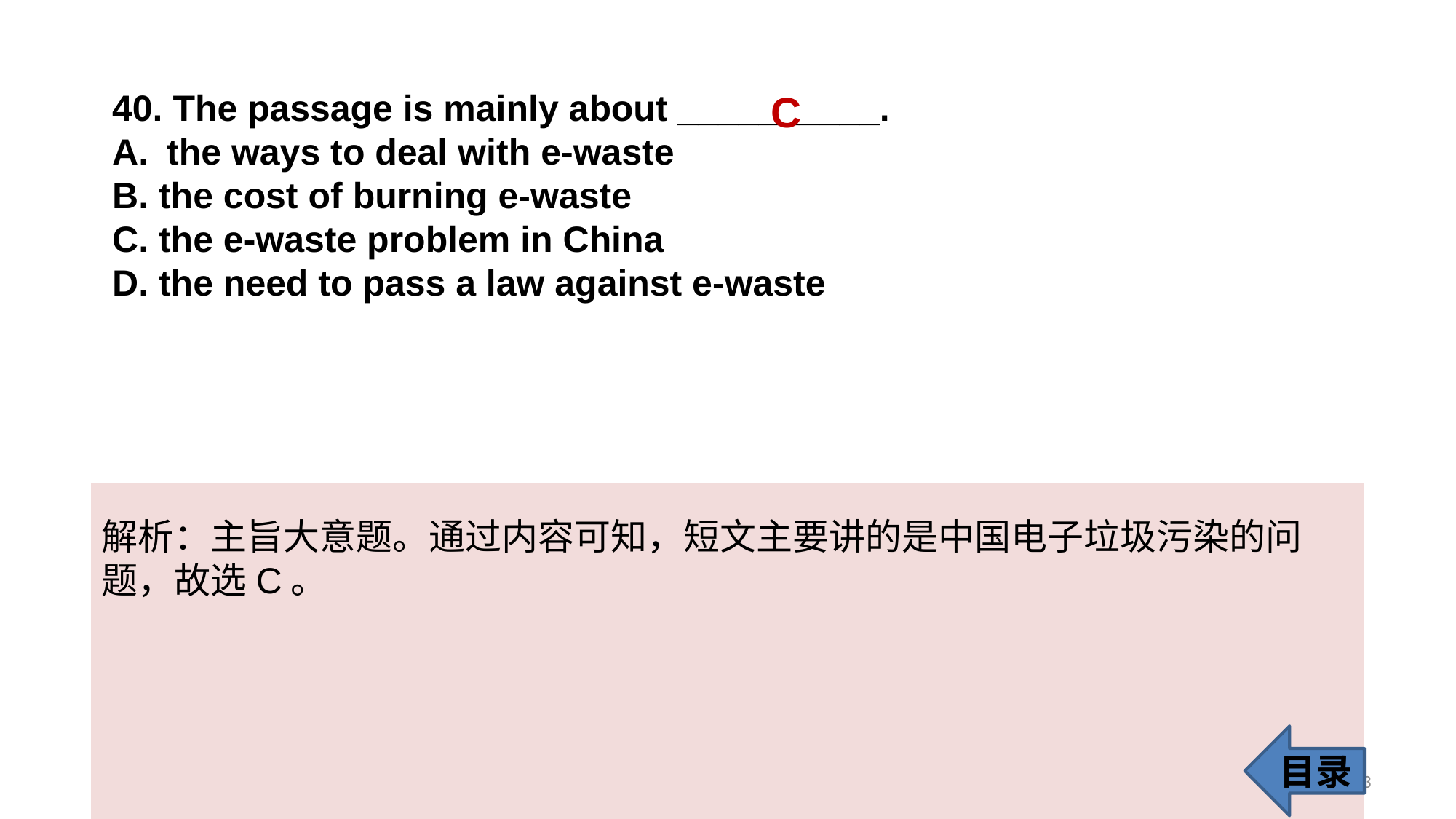

40. The passage is mainly about __________.
the ways to deal with e-waste
B. the cost of burning e-waste
C. the e-waste problem in China
D. the need to pass a law against e-waste
C

解析：主旨大意题。通过内容可知，短文主要讲的是中国电子垃圾污染的问
题，故选C。
目录
43